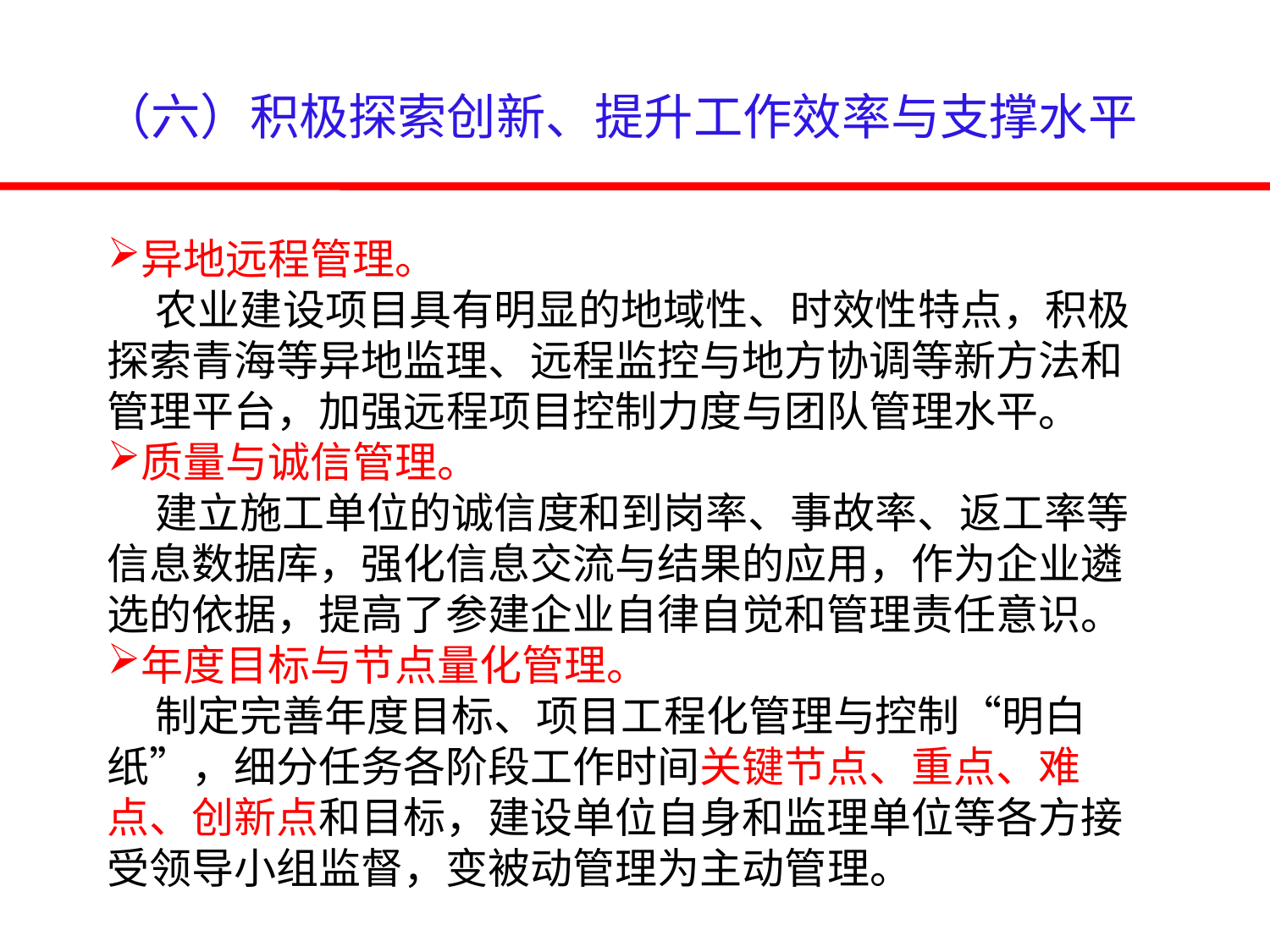

（六）积极探索创新、提升工作效率与支撑水平

异地远程管理。
    农业建设项目具有明显的地域性、时效性特点，积极探索青海等异地监理、远程监控与地方协调等新方法和管理平台，加强远程项目控制力度与团队管理水平。
质量与诚信管理。
    建立施工单位的诚信度和到岗率、事故率、返工率等信息数据库，强化信息交流与结果的应用，作为企业遴选的依据，提高了参建企业自律自觉和管理责任意识。
年度目标与节点量化管理。
    制定完善年度目标、项目工程化管理与控制“明白纸”，细分任务各阶段工作时间关键节点、重点、难点、创新点和目标，建设单位自身和监理单位等各方接受领导小组监督，变被动管理为主动管理。